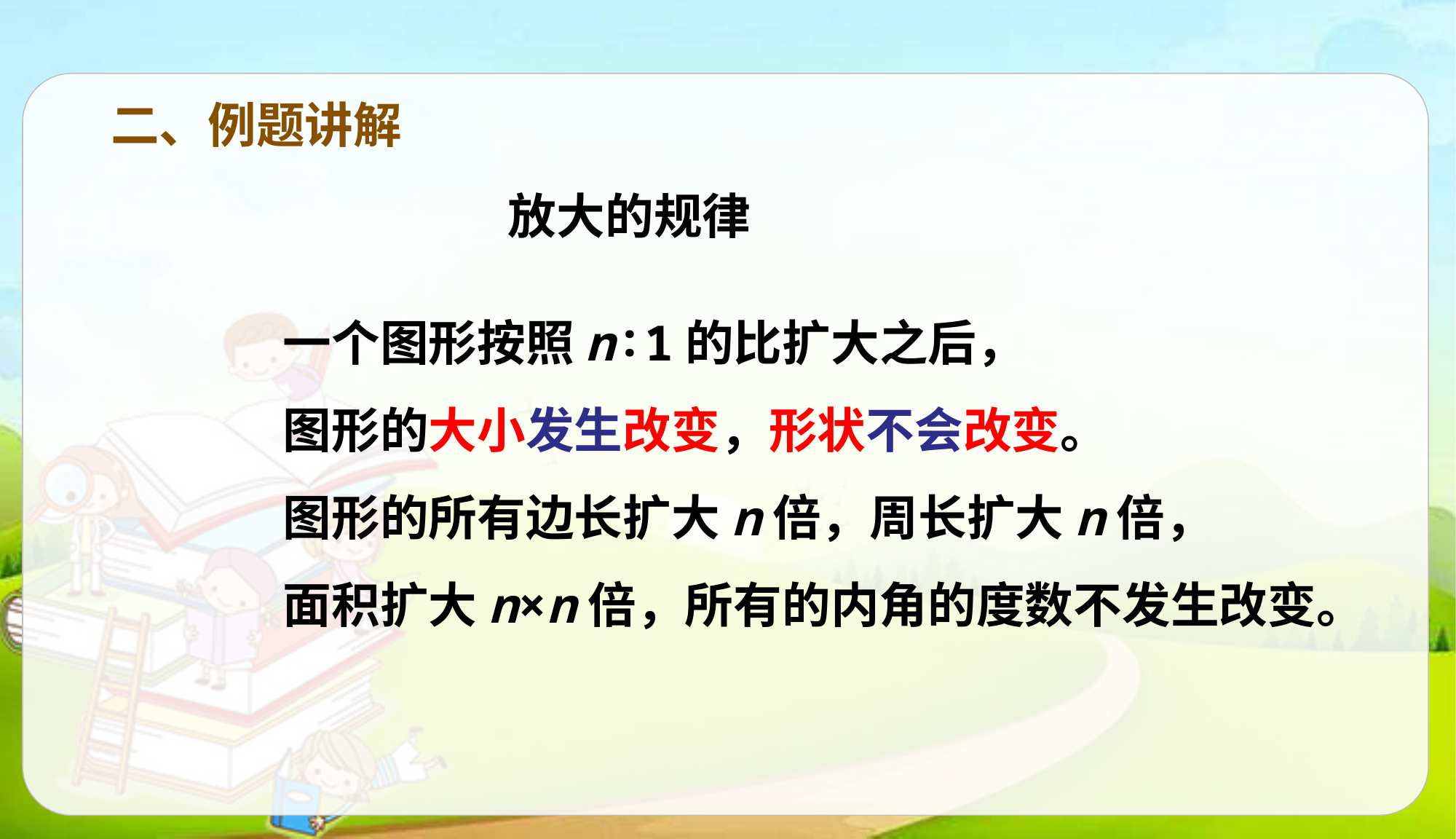

二、例题讲解
放大的规律
一个图形按照n∶1的比扩大之后，
图形的大小发生改变，形状不会改变。
图形的所有边长扩大n倍，周长扩大n倍，
面积扩大n×n倍，所有的内角的度数不发生改变。